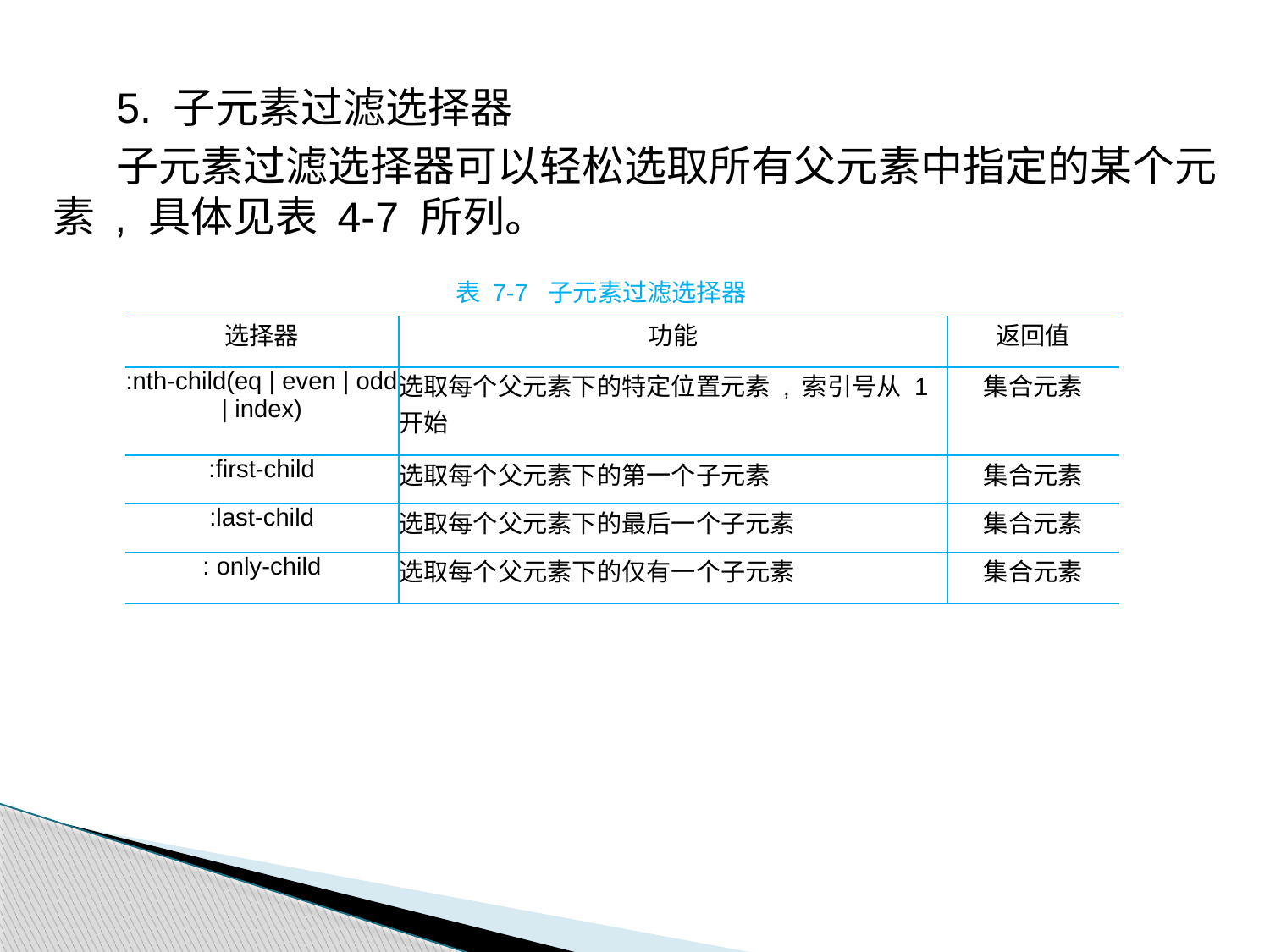

5. 子元素过滤选择器
子元素过滤选择器可以轻松选取所有父元素中指定的某个元素 , 具体见表 4-7 所列。
表 7-7  子元素过滤选择器
| 选择器 | 功能 | 返回值 |
| --- | --- | --- |
| :nth-child(eq | even | odd | index) | 选取每个父元素下的特定位置元素 , 索引号从 1 开始 | 集合元素 |
| :first-child | 选取每个父元素下的第一个子元素 | 集合元素 |
| :last-child | 选取每个父元素下的最后一个子元素 | 集合元素 |
| : only-child | 选取每个父元素下的仅有一个子元素 | 集合元素 |